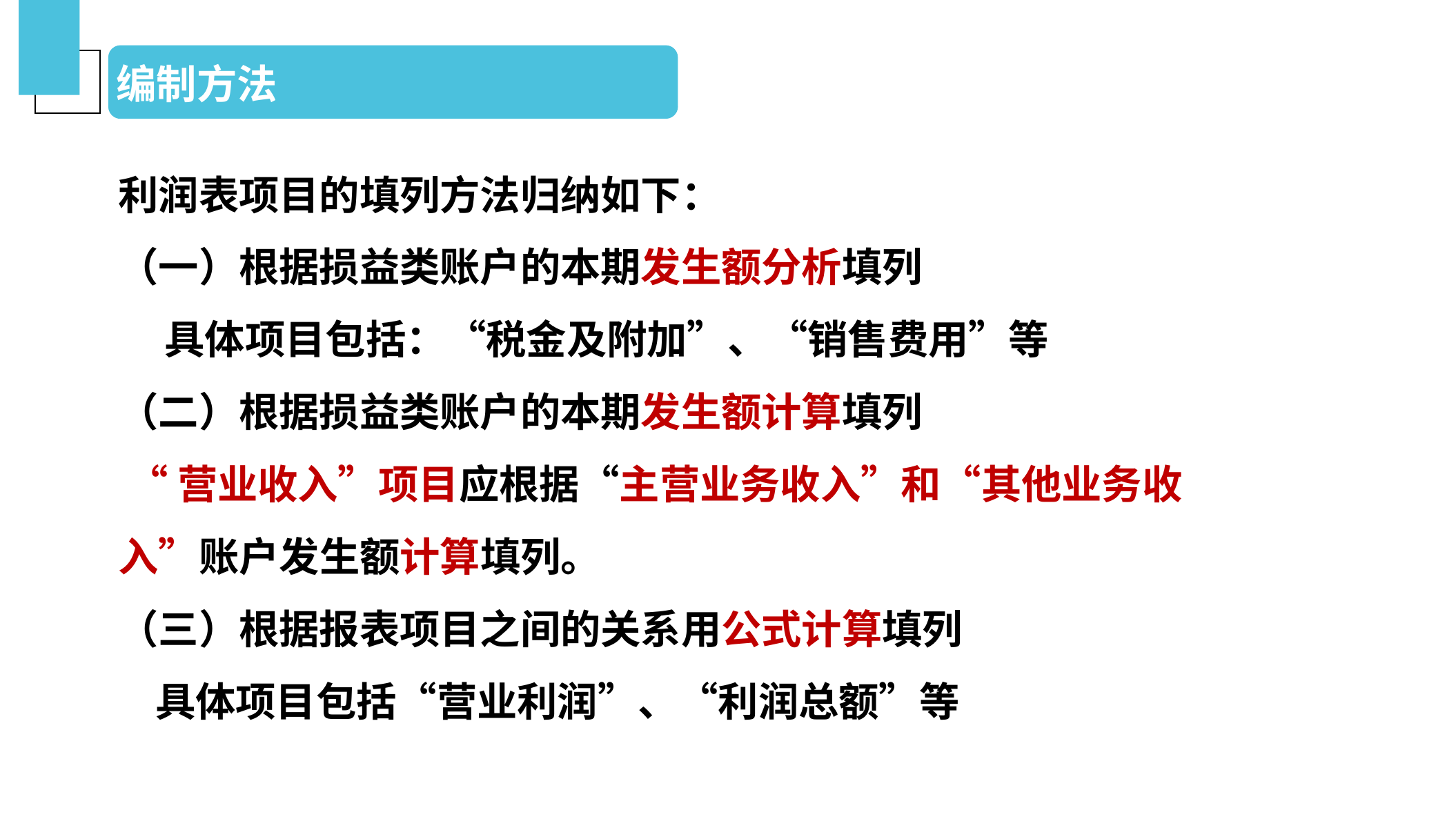

编制方法

利润表项目的填列方法归纳如下：
（一）根据损益类账户的本期发生额分析填列
    具体项目包括：“税金及附加”、“销售费用”等
（二）根据损益类账户的本期发生额计算填列
 “营业收入”项目应根据“主营业务收入”和“其他业务收入”账户发生额计算填列。
（三）根据报表项目之间的关系用公式计算填列
   具体项目包括“营业利润”、“利润总额”等